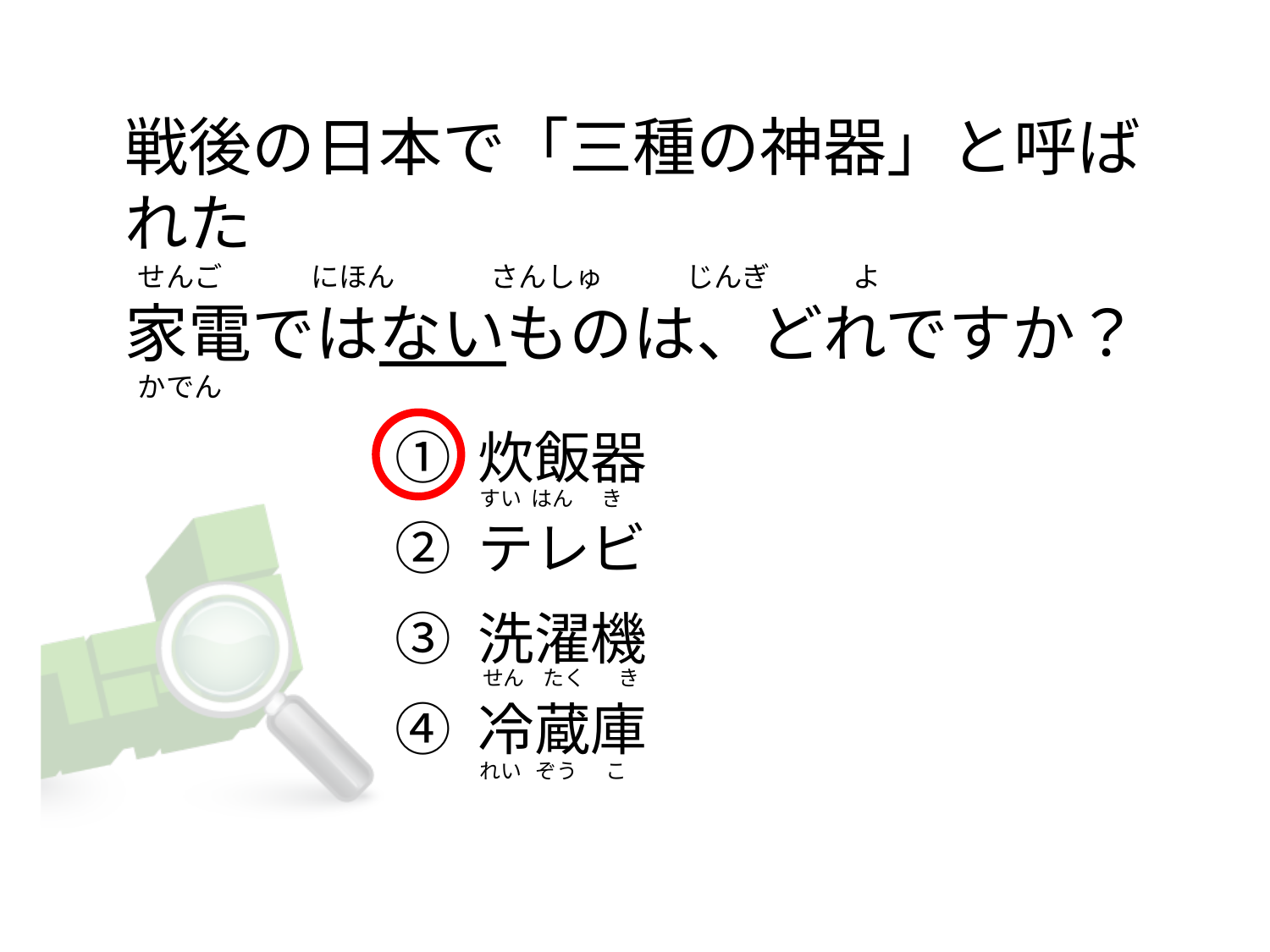

# 戦後の日本で「三種の神器」と呼ばれた   せんご              にほん               さんしゅ             じんぎ             よ 家電ではないものは、どれですか？   かでん

① 炊飯器
② テレビ
③ 洗濯機
④ 冷蔵庫
すい  はん      き
 せん    たく       き
れい   ぞう      こ